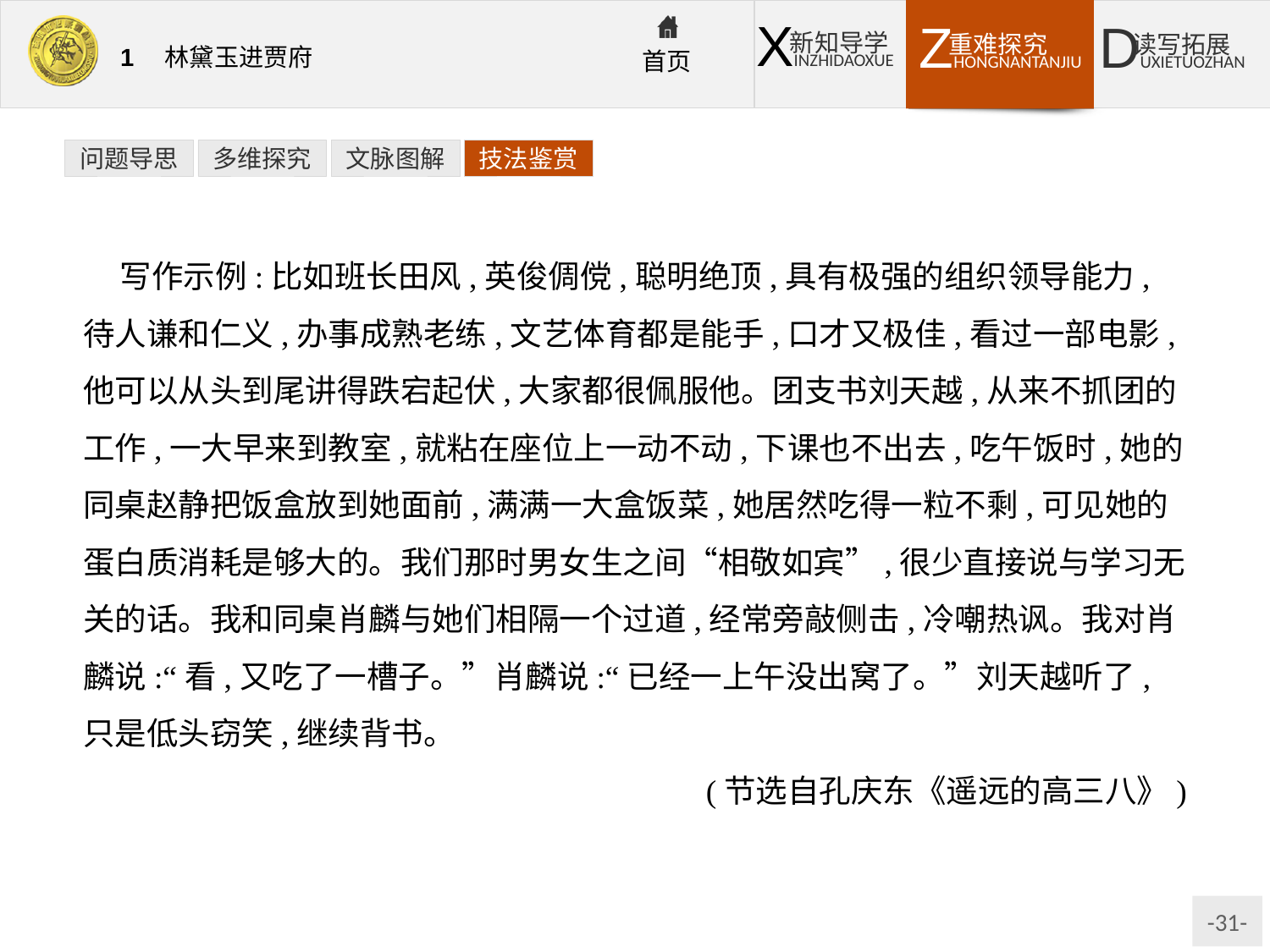

问题导思
多维探究
文脉图解
技法鉴赏
写作示例:比如班长田风,英俊倜傥,聪明绝顶,具有极强的组织领导能力,待人谦和仁义,办事成熟老练,文艺体育都是能手,口才又极佳,看过一部电影,他可以从头到尾讲得跌宕起伏,大家都很佩服他。团支书刘天越,从来不抓团的工作,一大早来到教室,就粘在座位上一动不动,下课也不出去,吃午饭时,她的同桌赵静把饭盒放到她面前,满满一大盒饭菜,她居然吃得一粒不剩,可见她的蛋白质消耗是够大的。我们那时男女生之间“相敬如宾”,很少直接说与学习无关的话。我和同桌肖麟与她们相隔一个过道,经常旁敲侧击,冷嘲热讽。我对肖麟说:“看,又吃了一槽子。”肖麟说:“已经一上午没出窝了。”刘天越听了,只是低头窃笑,继续背书。
(节选自孔庆东《遥远的高三八》)